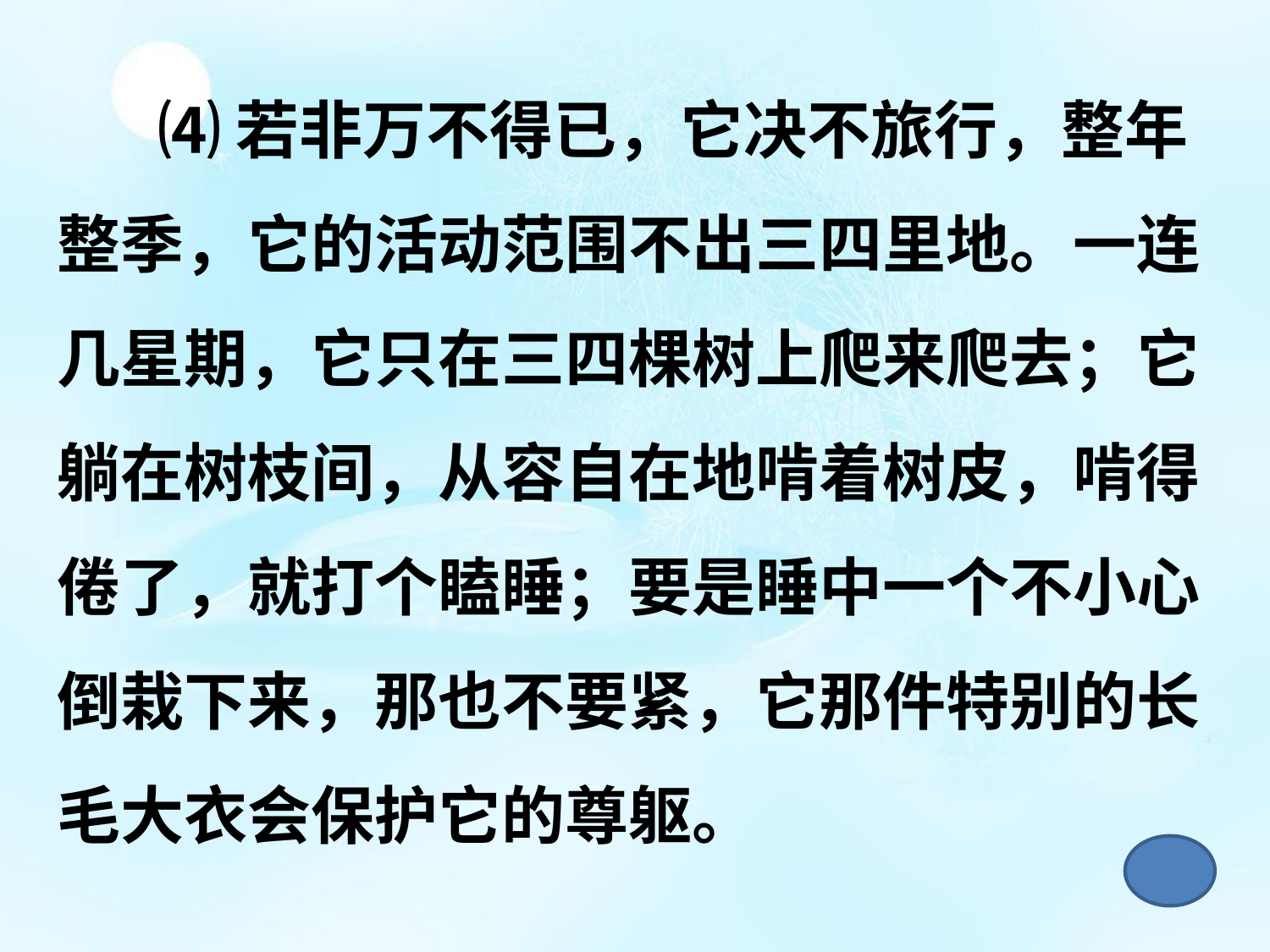

⑷若非万不得已，它决不旅行，整年整季，它的活动范围不出三四里地。一连几星期，它只在三四棵树上爬来爬去；它躺在树枝间，从容自在地啃着树皮，啃得倦了，就打个瞌睡；要是睡中一个不小心倒栽下来，那也不要紧，它那件特别的长毛大衣会保护它的尊躯。